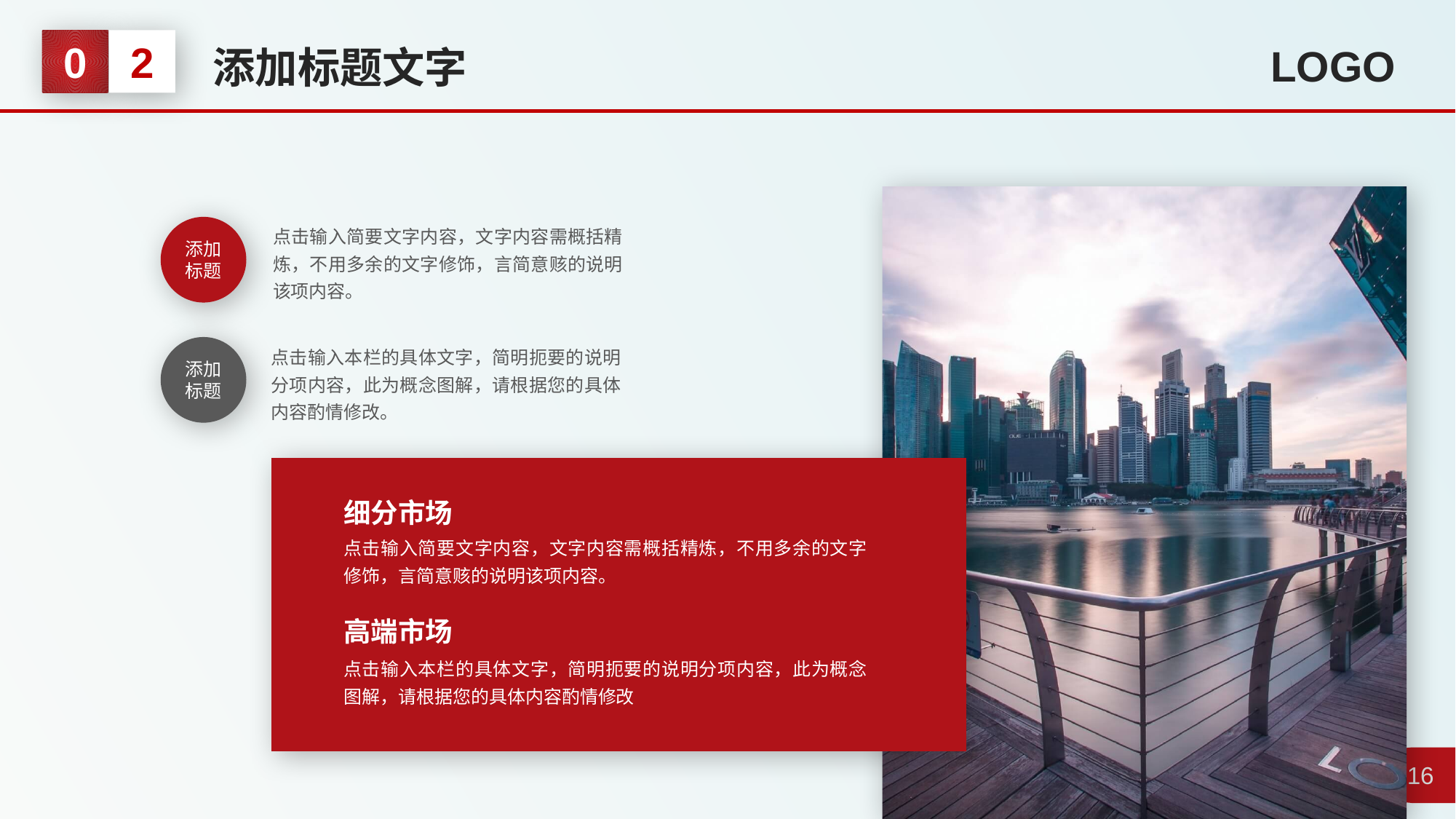

0
2
LOGO
添加标题文字

添加标题
点击输入简要文字内容，文字内容需概括精炼，不用多余的文字修饰，言简意赅的说明该项内容。
添加标题
点击输入本栏的具体文字，简明扼要的说明分项内容，此为概念图解，请根据您的具体内容酌情修改。

细分市场
点击输入简要文字内容，文字内容需概括精炼，不用多余的文字修饰，言简意赅的说明该项内容。
高端市场
点击输入本栏的具体文字，简明扼要的说明分项内容，此为概念图解，请根据您的具体内容酌情修改